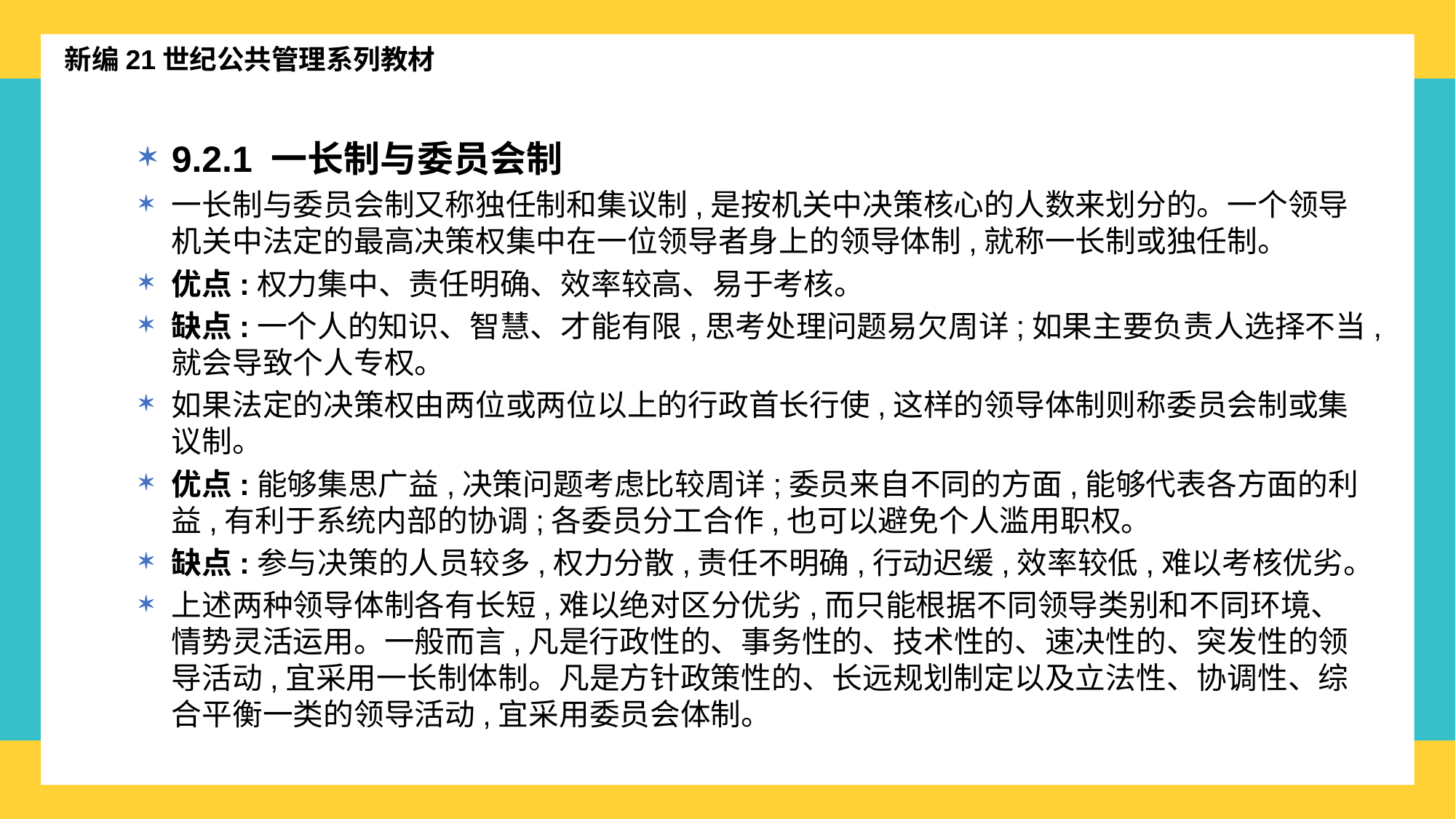

新编21世纪公共管理系列教材
9.2.1 一长制与委员会制
一长制与委员会制又称独任制和集议制,是按机关中决策核心的人数来划分的。一个领导机关中法定的最高决策权集中在一位领导者身上的领导体制,就称一长制或独任制。
优点:权力集中、责任明确、效率较高、易于考核。
缺点:一个人的知识、智慧、才能有限,思考处理问题易欠周详;如果主要负责人选择不当,就会导致个人专权。
如果法定的决策权由两位或两位以上的行政首长行使,这样的领导体制则称委员会制或集议制。
优点:能够集思广益,决策问题考虑比较周详;委员来自不同的方面,能够代表各方面的利益,有利于系统内部的协调;各委员分工合作,也可以避免个人滥用职权。
缺点:参与决策的人员较多,权力分散,责任不明确,行动迟缓,效率较低,难以考核优劣。
上述两种领导体制各有长短,难以绝对区分优劣,而只能根据不同领导类别和不同环境、情势灵活运用。一般而言,凡是行政性的、事务性的、技术性的、速决性的、突发性的领导活动,宜采用一长制体制。凡是方针政策性的、长远规划制定以及立法性、协调性、综合平衡一类的领导活动,宜采用委员会体制。